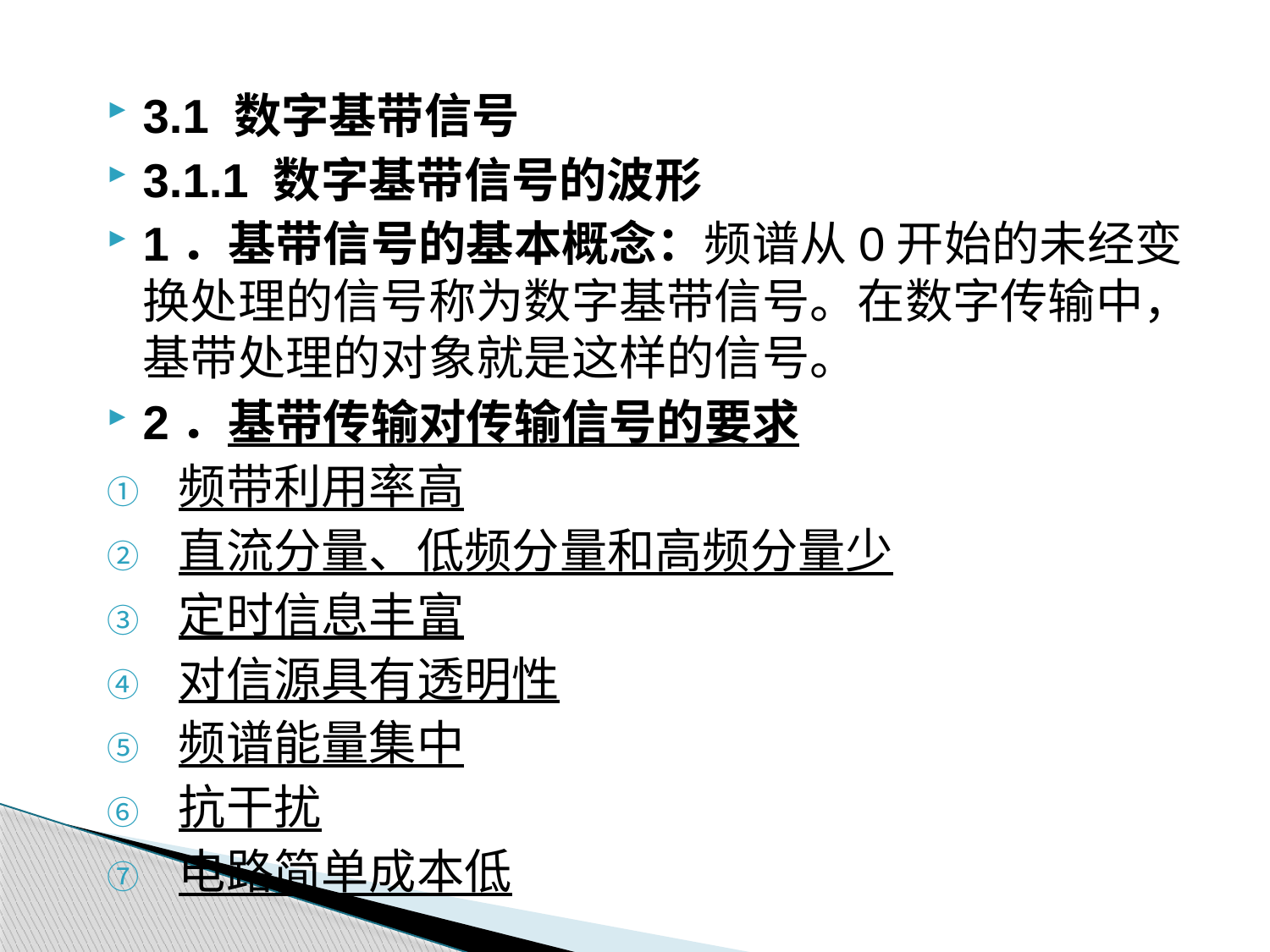

3.1 数字基带信号
3.1.1 数字基带信号的波形
1．基带信号的基本概念：频谱从0开始的未经变换处理的信号称为数字基带信号。在数字传输中，基带处理的对象就是这样的信号。
2．基带传输对传输信号的要求
频带利用率高
直流分量、低频分量和高频分量少
定时信息丰富
对信源具有透明性
频谱能量集中
抗干扰
电路简单成本低